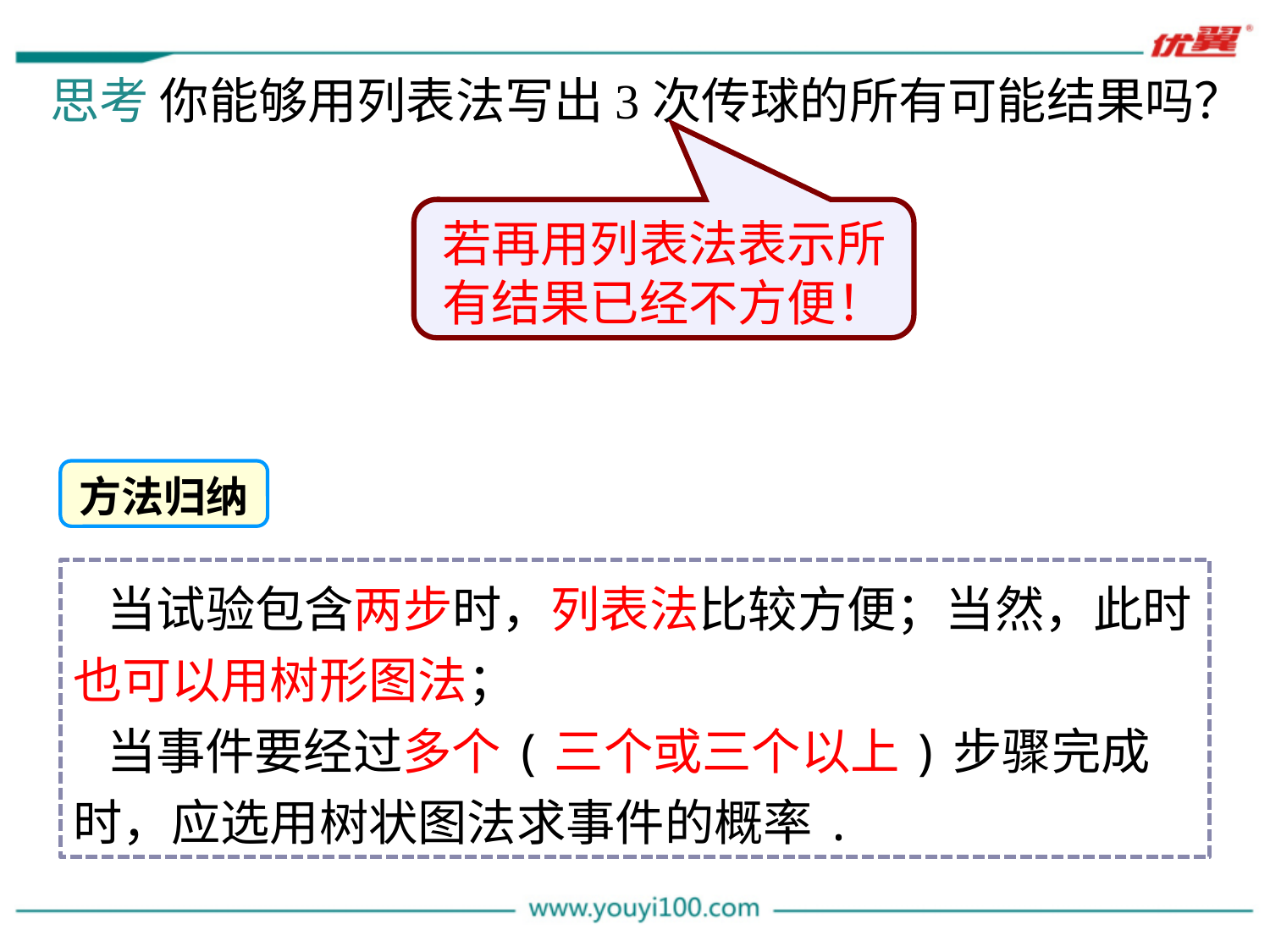

思考 你能够用列表法写出3次传球的所有可能结果吗？
若再用列表法表示所有结果已经不方便！
方法归纳
  当试验包含两步时，列表法比较方便；当然，此时也可以用树形图法；
  当事件要经过多个(三个或三个以上)步骤完成时，应选用树状图法求事件的概率.